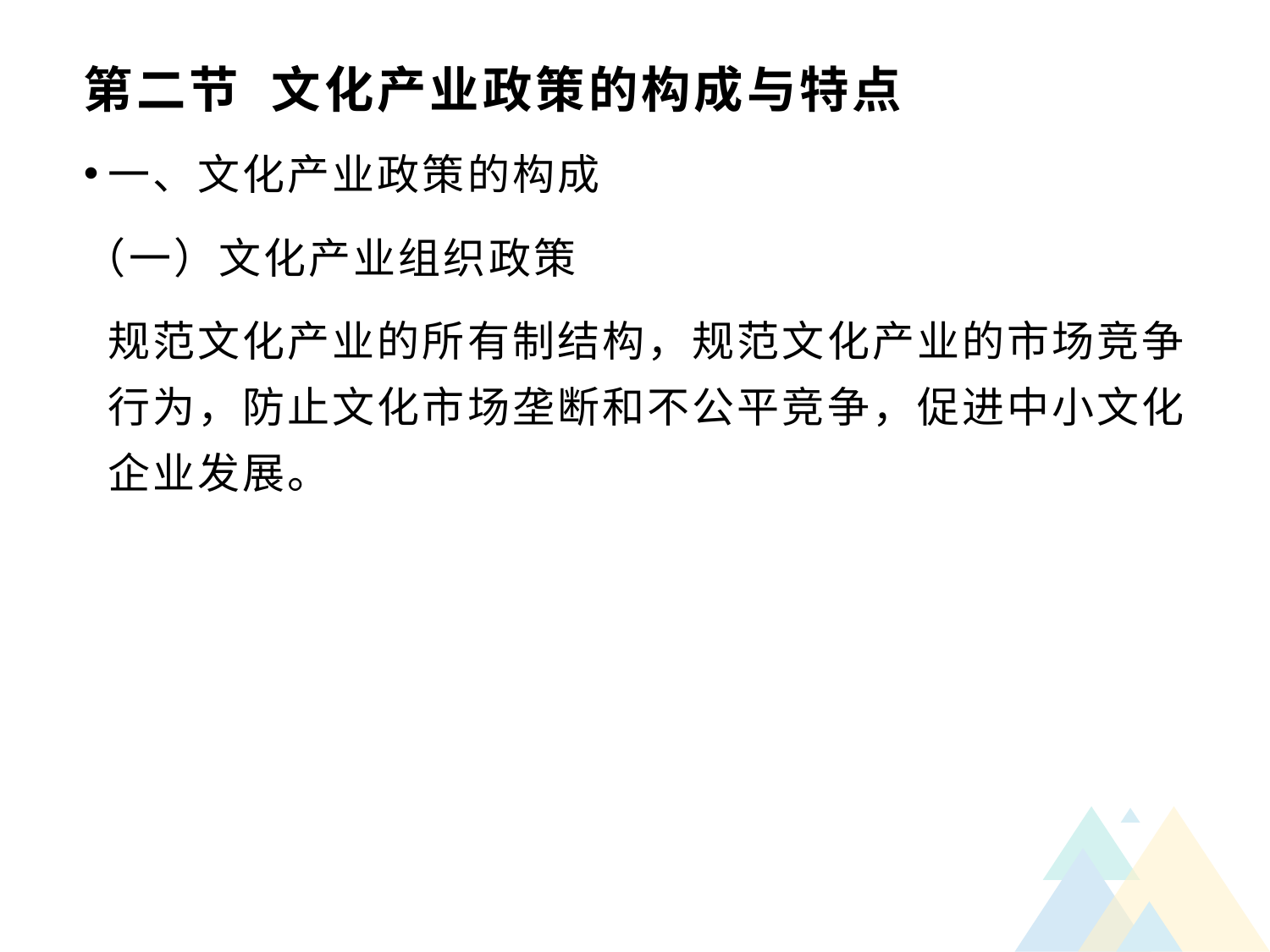

# 第二节  文化产业政策的构成与特点
一、文化产业政策的构成
（一）文化产业组织政策
	规范文化产业的所有制结构，规范文化产业的市场竞争行为，防止文化市场垄断和不公平竞争，促进中小文化企业发展。